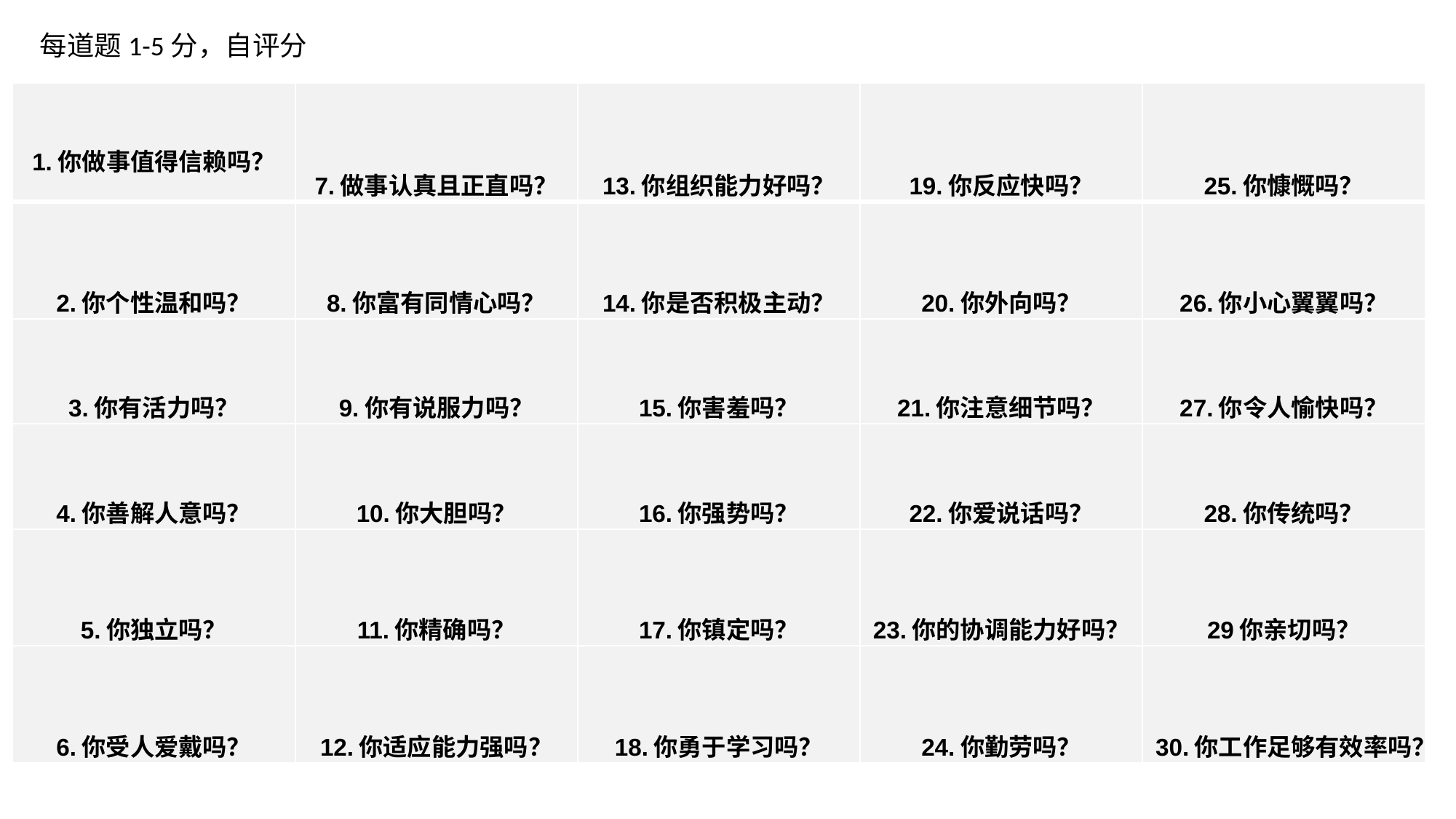

每道题1-5分，自评分
| 1.你做事值得信赖吗？ | 7.做事认真且正直吗？ | 13.你组织能力好吗？ | 19.你反应快吗？ | 25.你慷慨吗？ |
| --- | --- | --- | --- | --- |
| 2.你个性温和吗？ | 8.你富有同情心吗？ | 14.你是否积极主动？ | 20.你外向吗？ | 26.你小心翼翼吗？ |
| 3.你有活力吗？ | 9.你有说服力吗？ | 15.你害羞吗？ | 21.你注意细节吗？ | 27.你令人愉快吗？ |
| 4.你善解人意吗？ | 10.你大胆吗？ | 16.你强势吗？ | 22.你爱说话吗？ | 28.你传统吗？ |
| 5.你独立吗？ | 11.你精确吗？ | 17.你镇定吗？ | 23.你的协调能力好吗？ | 29你亲切吗？ |
| 6.你受人爱戴吗？ | 12.你适应能力强吗？ | 18.你勇于学习吗？ | 24.你勤劳吗？ | 30.你工作足够有效率吗？ |